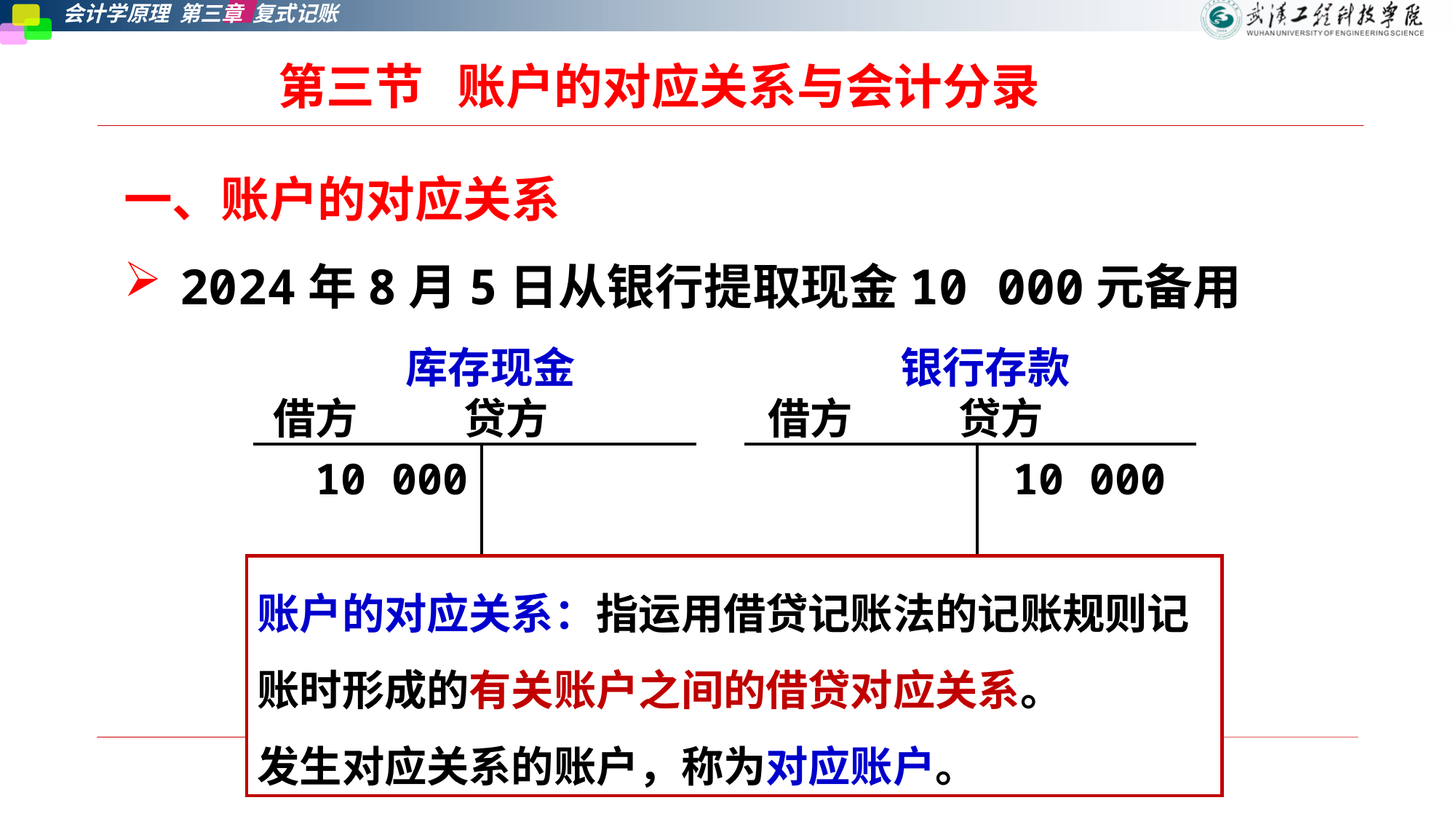

# 第三节   账户的对应关系与会计分录
一、账户的对应关系
2024年8月5日从银行提取现金10 000元备用

库存现金
 借方           贷方
银行存款
 借方           贷方
| 10 000 |  |
| --- | --- |
|  | 10 000 |
| --- | --- |
账户的对应关系：指运用借贷记账法的记账规则记账时形成的有关账户之间的借贷对应关系。
发生对应关系的账户，称为对应账户。